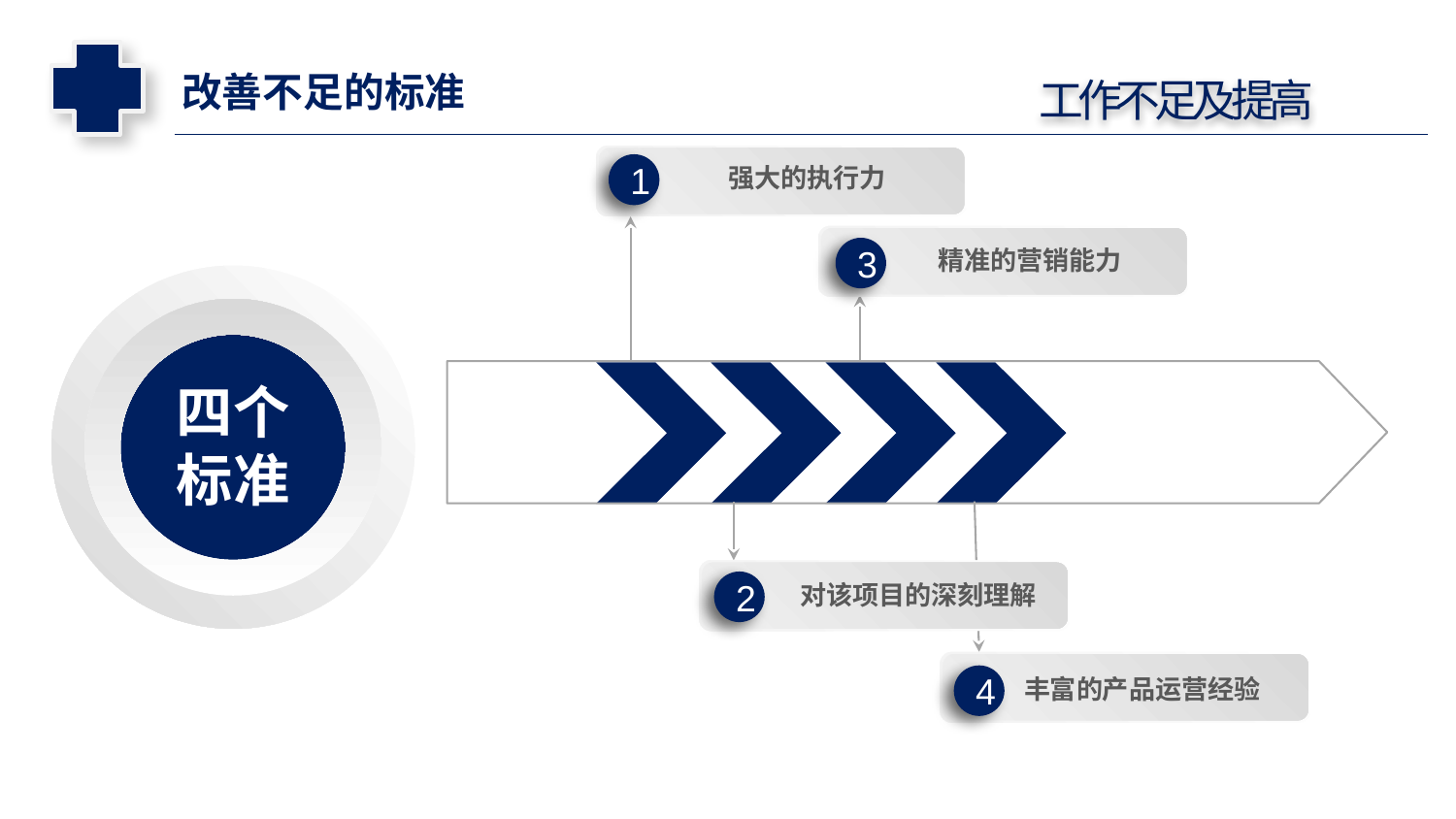

改善不足的标准
工作不足及提高

1
强大的执行力

3
精准的营销能力

四个
标准

2
对该项目的深刻理解

4
丰富的产品运营经验